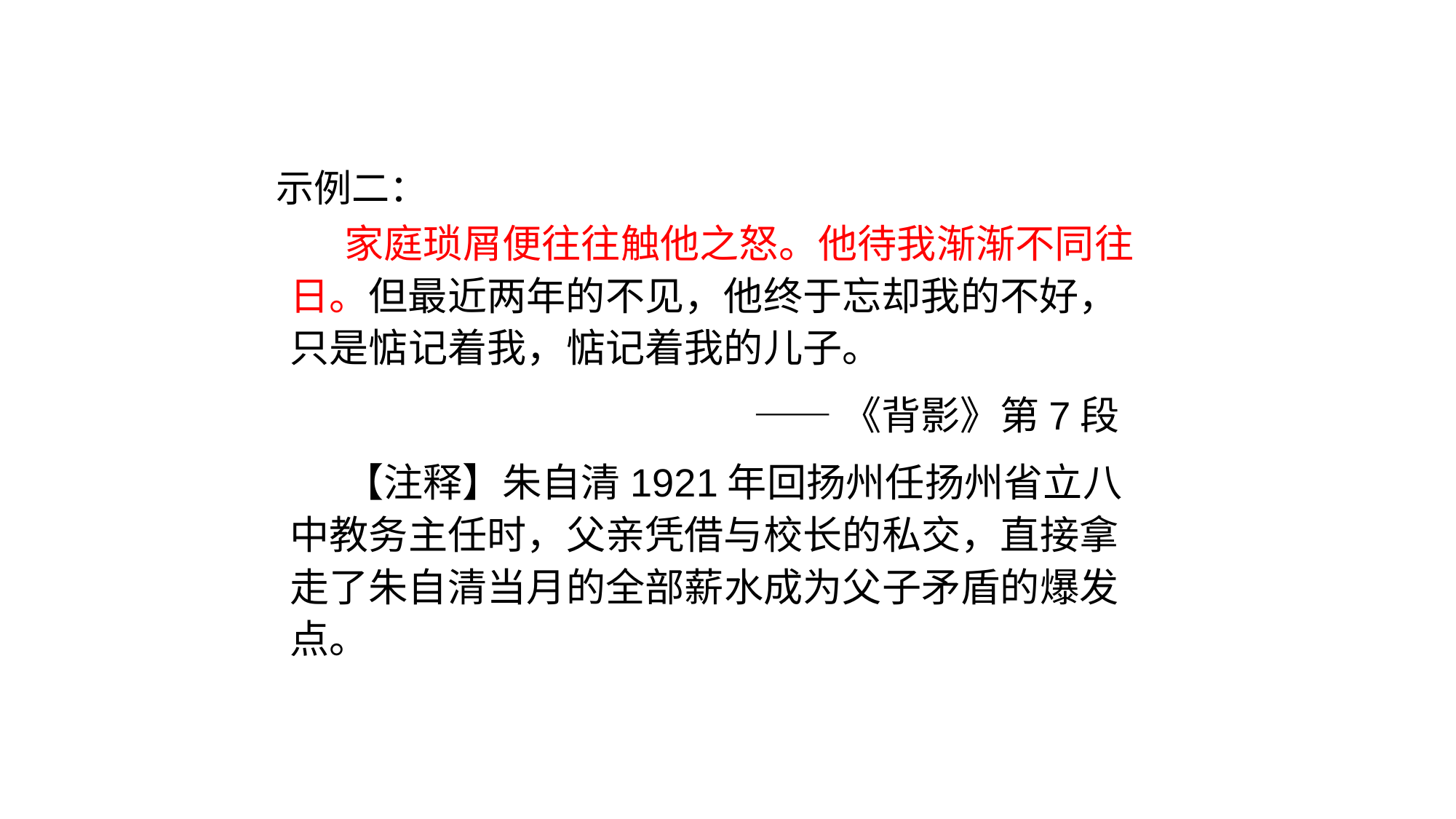

示例二：
家庭琐屑便往往触他之怒。他待我渐渐不同往日。但最近两年的不见，他终于忘却我的不好，只是惦记着我，惦记着我的儿子。
                                                  ——《背影》第7段
【注释】朱自清1921年回扬州任扬州省立八中教务主任时，父亲凭借与校长的私交，直接拿走了朱自清当月的全部薪水成为父子矛盾的爆发点。